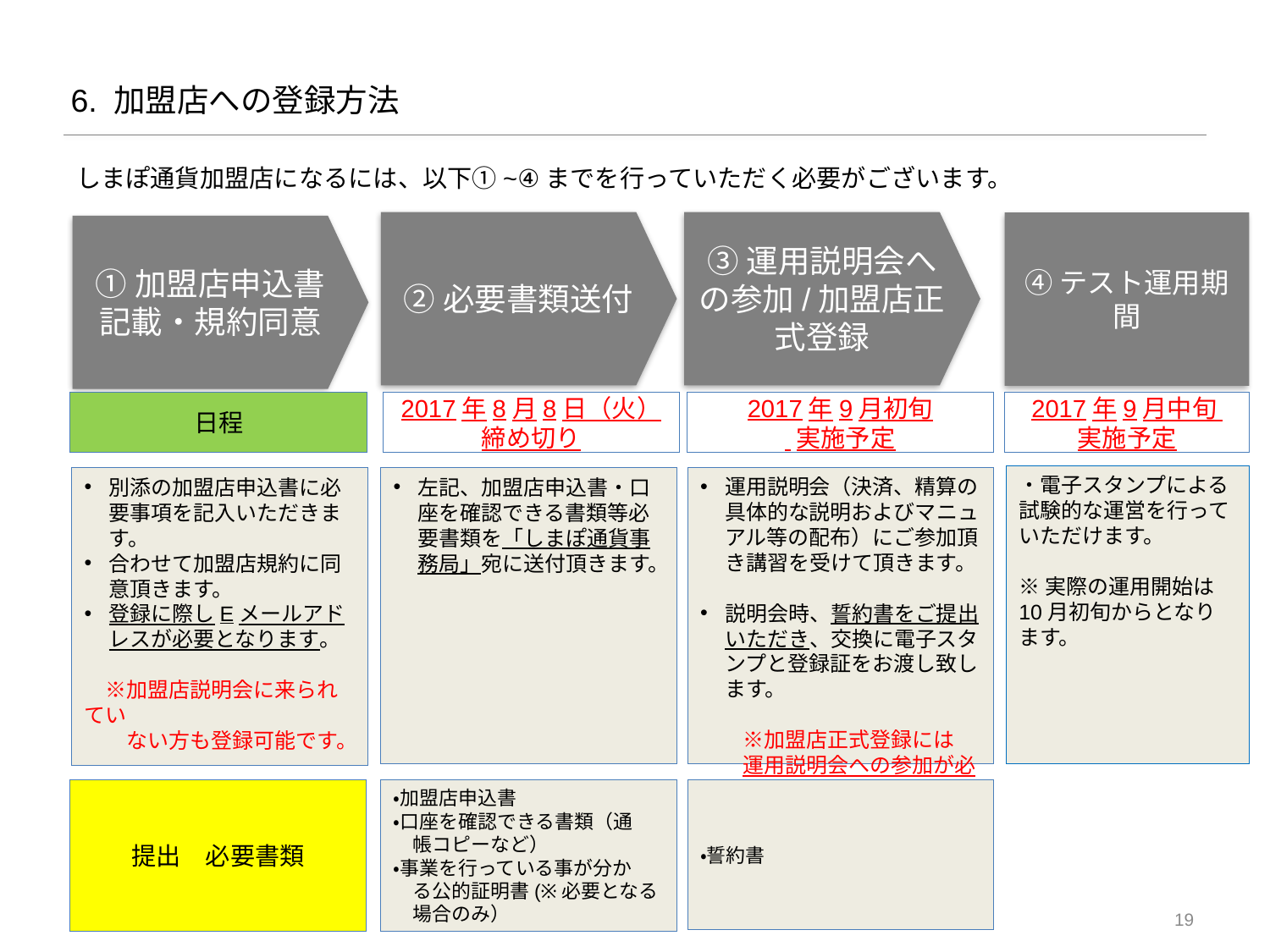

# 6. 加盟店への登録方法
しまぽ通貨加盟店になるには、以下①~④までを行っていただく必要がございます。
③運用説明会への参加/加盟店正式登録
②必要書類送付
④テスト運用期間
①加盟店申込書
記載・規約同意
日程
2017年8月8日（火） 締め切り
2017年9月初旬
 実施予定
2017年9月中旬
実施予定
・電子スタンプによる試験的な運営を行っていただけます。

※実際の運用開始は10月初旬からとなります。
運用説明会（決済、精算の具体的な説明およびマニュアル等の配布）にご参加頂き講習を受けて頂きます。
説明会時、誓約書をご提出いただき、交換に電子スタンプと登録証をお渡し致します。

　　※加盟店正式登録には
　　運用説明会への参加が必須
　　となります。

別添の加盟店申込書に必要事項を記入いただきます。
合わせて加盟店規約に同意頂きます。
登録に際しEメールアドレスが必要となります。

　※加盟店説明会に来られてい
　　ない方も登録可能です。
左記、加盟店申込書・口座を確認できる書類等必要書類を「しまぽ通貨事務局」宛に送付頂きます。
提出　必要書類
・加盟店申込書
・口座を確認できる書類（通
　帳コピーなど）
・事業を行っている事が分か
　る公的証明書(※必要となる
　場合のみ）
・誓約書
19